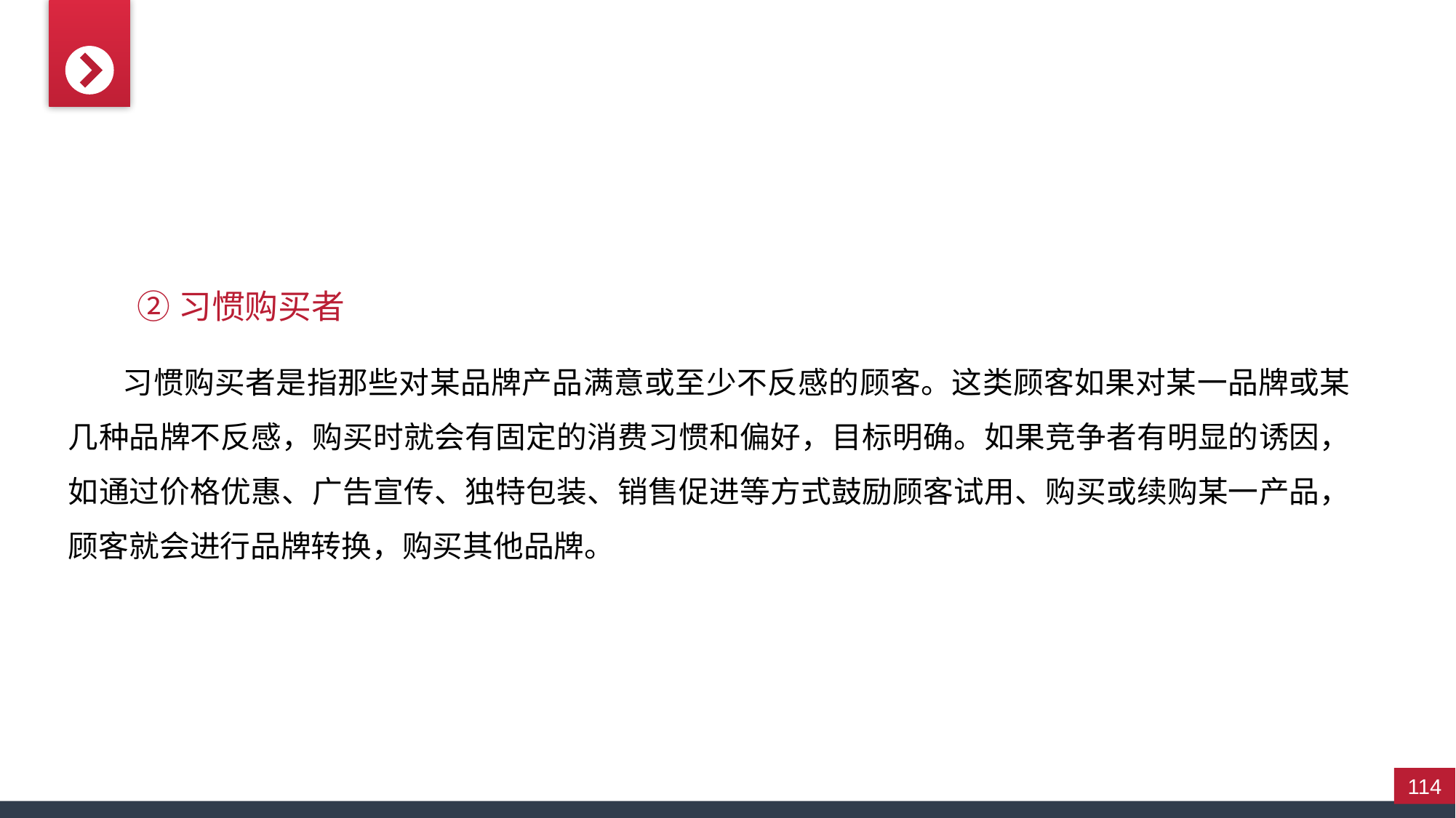

②习惯购买者
习惯购买者是指那些对某品牌产品满意或至少不反感的顾客。这类顾客如果对某一品牌或某几种品牌不反感，购买时就会有固定的消费习惯和偏好，目标明确。如果竞争者有明显的诱因，如通过价格优惠、广告宣传、独特包装、销售促进等方式鼓励顾客试用、购买或续购某一产品，顾客就会进行品牌转换，购买其他品牌。